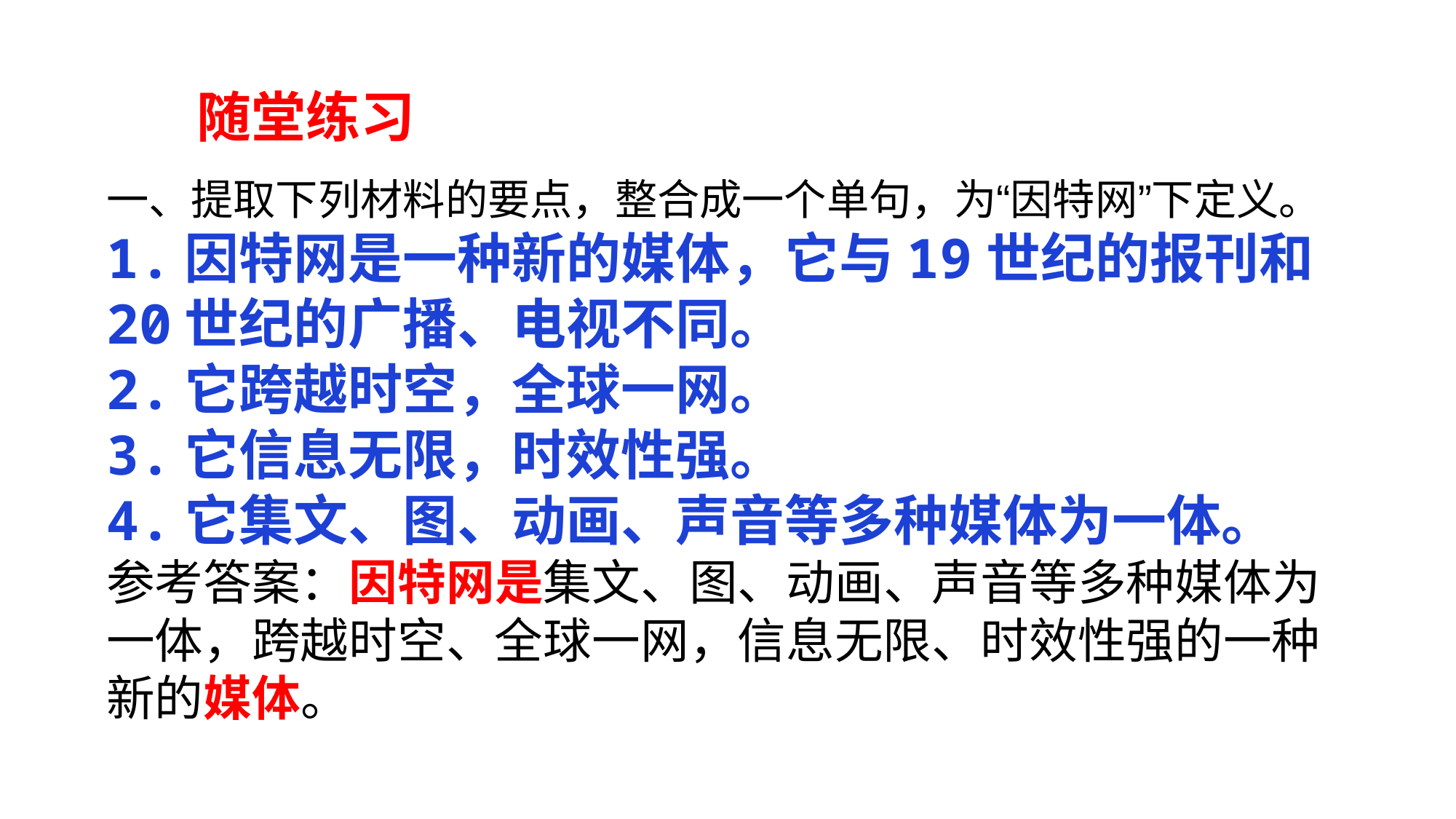

随堂练习
一、提取下列材料的要点，整合成一个单句，为“因特网”下定义。
1.因特网是一种新的媒体，它与19世纪的报刊和20世纪的广播、电视不同。
2.它跨越时空，全球一网。
3.它信息无限，时效性强。
4.它集文、图、动画、声音等多种媒体为一体。
参考答案：因特网是集文、图、动画、声音等多种媒体为一体，跨越时空、全球一网，信息无限、时效性强的一种新的媒体。